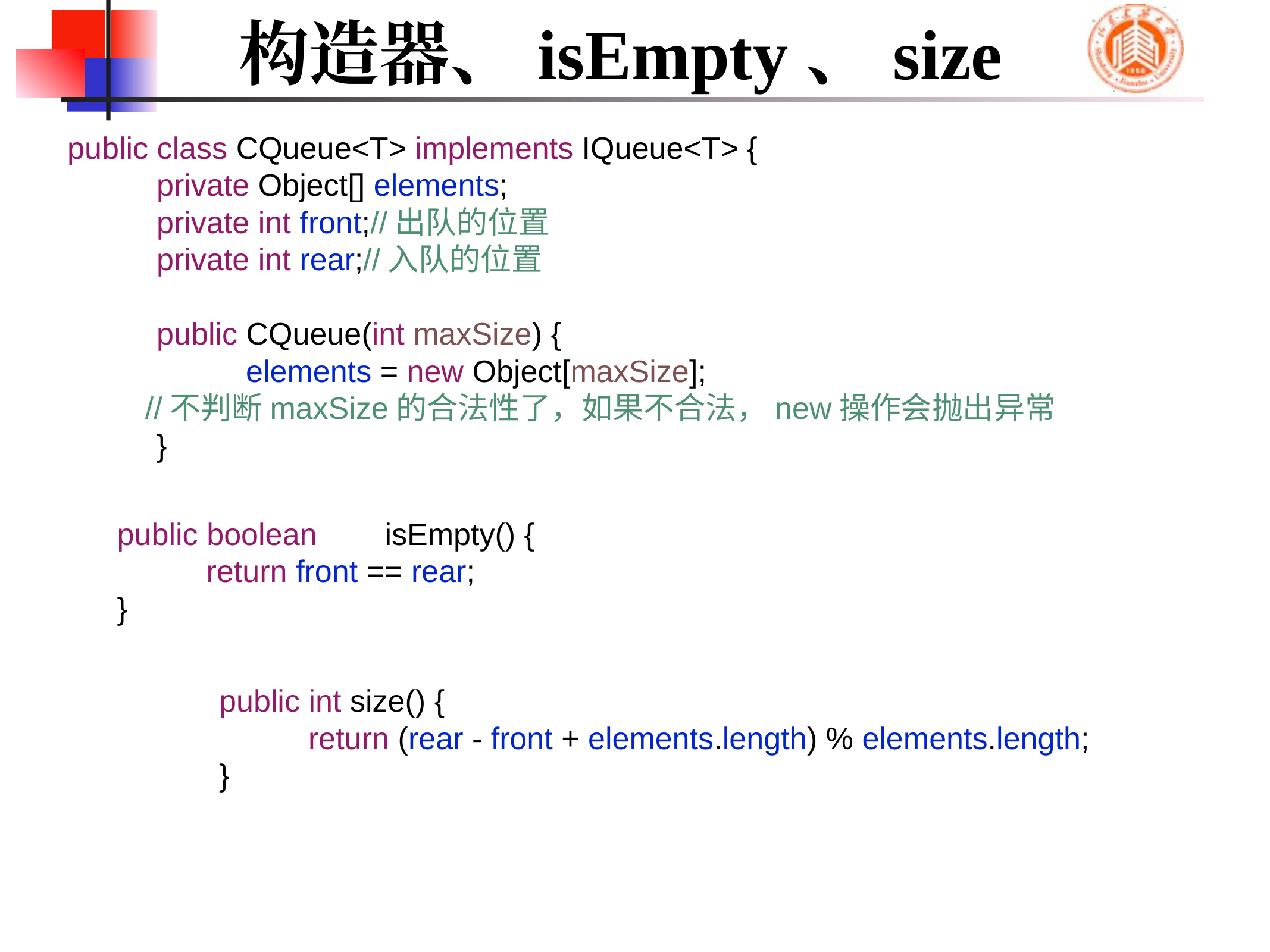

# 构造器、isEmpty、size
public class CQueue<T> implements IQueue<T> {
	private Object[] elements;
	private int front;//出队的位置
	private int rear;//入队的位置

	public CQueue(int maxSize) {
		elements = new Object[maxSize];
         //不判断maxSize的合法性了，如果不合法，new操作会抛出异常
	}
	public boolean	isEmpty() {
		return front == rear;
	}
	public int size() {
		return (rear - front + elements.length) % elements.length;
	}